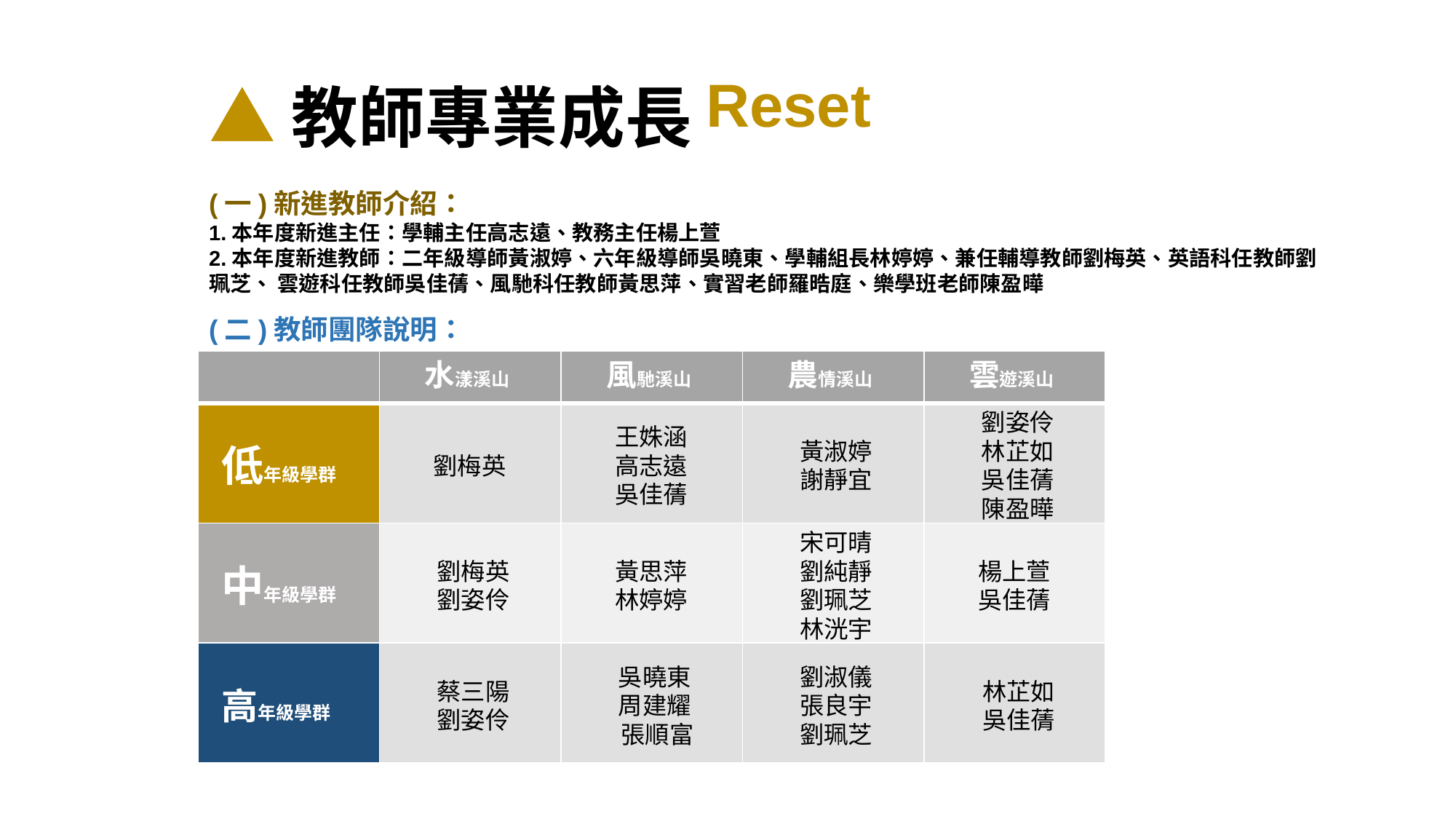

# ▲教師專業成長
Reset
(一)新進教師介紹：
1.本年度新進主任：學輔主任高志遠、教務主任楊上萱
2.本年度新進教師：二年級導師黃淑婷、六年級導師吳曉東、學輔組長林婷婷、兼任輔導教師劉梅英、英語科任教師劉珮芝、 雲遊科任教師吳佳蒨、風馳科任教師黃思萍、實習老師羅晧庭、樂學班老師陳盈曄

(二)教師團隊說明：
|  | 水漾溪山 | 風馳溪山 | 農情溪山 | 雲遊溪山 |
| --- | --- | --- | --- | --- |
| 低年級學群 | 劉梅英 | 王姝涵 高志遠 吳佳蒨 | 黃淑婷 謝靜宜 | 劉姿伶 林芷如 吳佳蒨 陳盈曄 |
| 中年級學群 | 劉梅英 劉姿伶 | 黃思萍 林婷婷 | 宋可晴 劉純靜 劉珮芝 林洸宇 | 楊上萱 吳佳蒨 |
| 高年級學群 | 蔡三陽 劉姿伶 | 吳曉東 周建耀 張順富 | 劉淑儀 張良宇 劉珮芝 | 林芷如 吳佳蒨 |